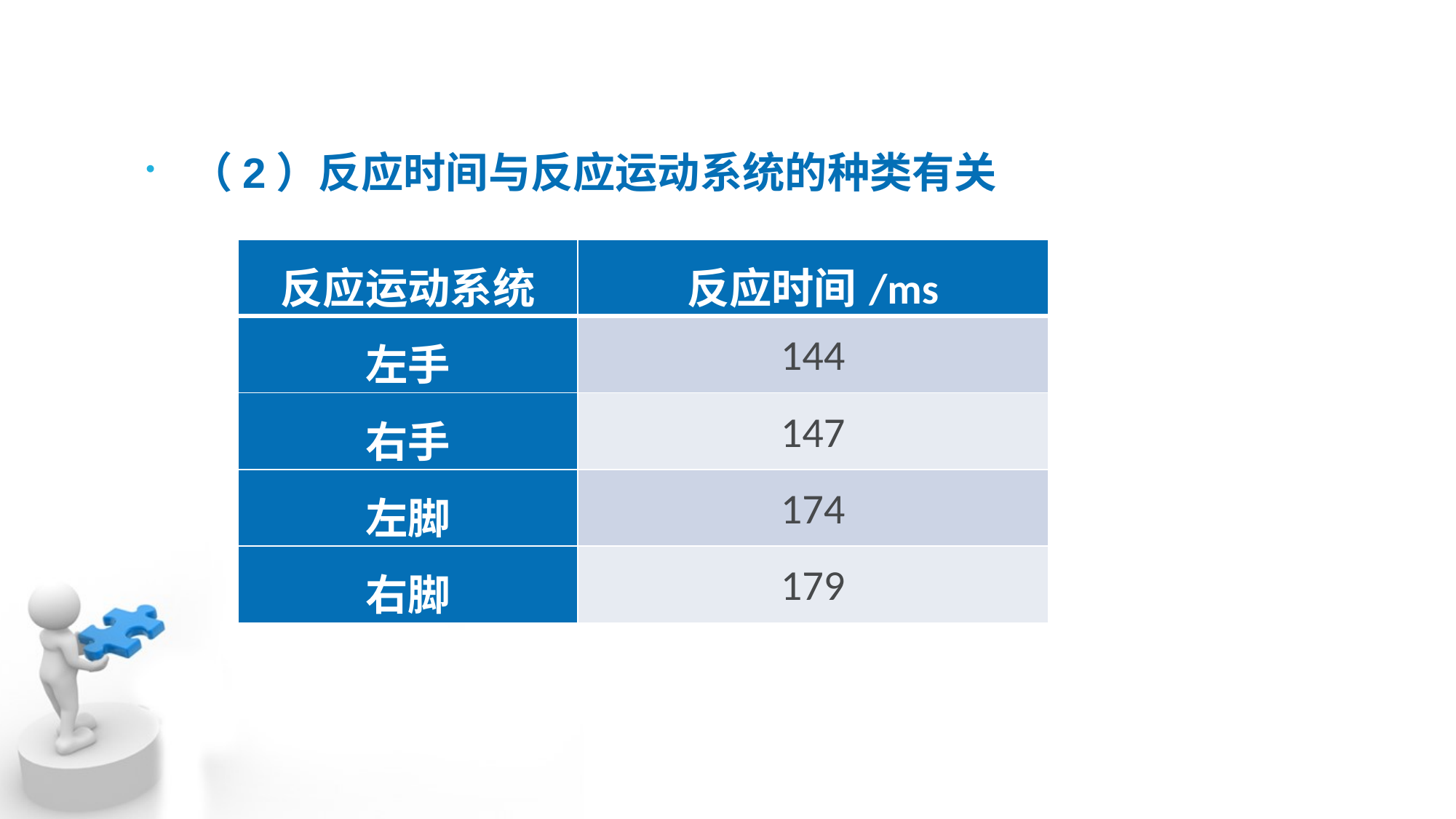

#
（2）反应时间与反应运动系统的种类有关

| 反应运动系统 | 反应时间/ms |
| --- | --- |
| 左手 | 144 |
| 右手 | 147 |
| 左脚 | 174 |
| 右脚 | 179 |